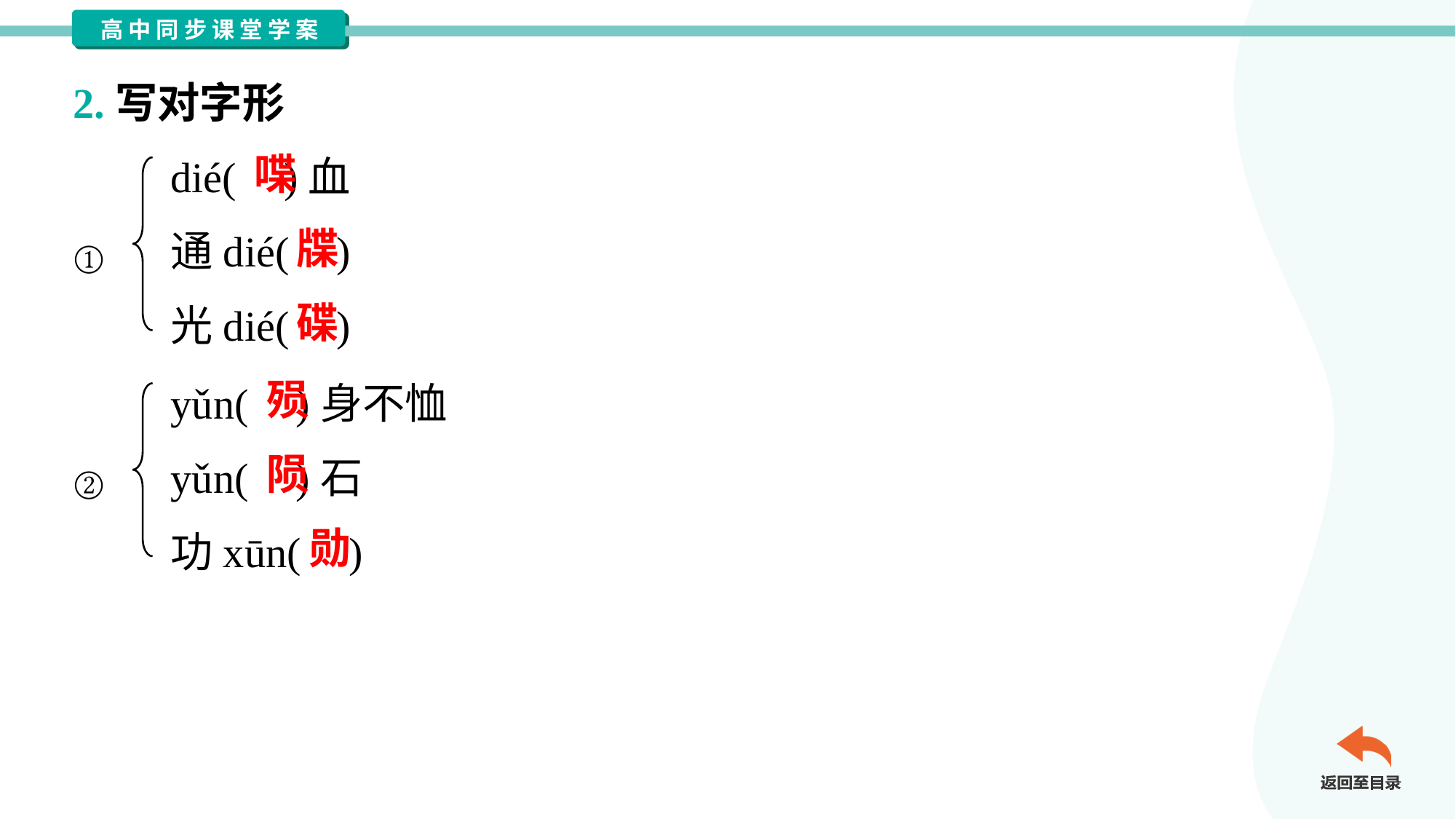

2.写对字形
dié(    )血
通dié(    )
光dié(    )
喋

牒
①

碟
yǔn(    )身不恤
yǔn(    )石
功xūn(    )
殒

陨
②

勋